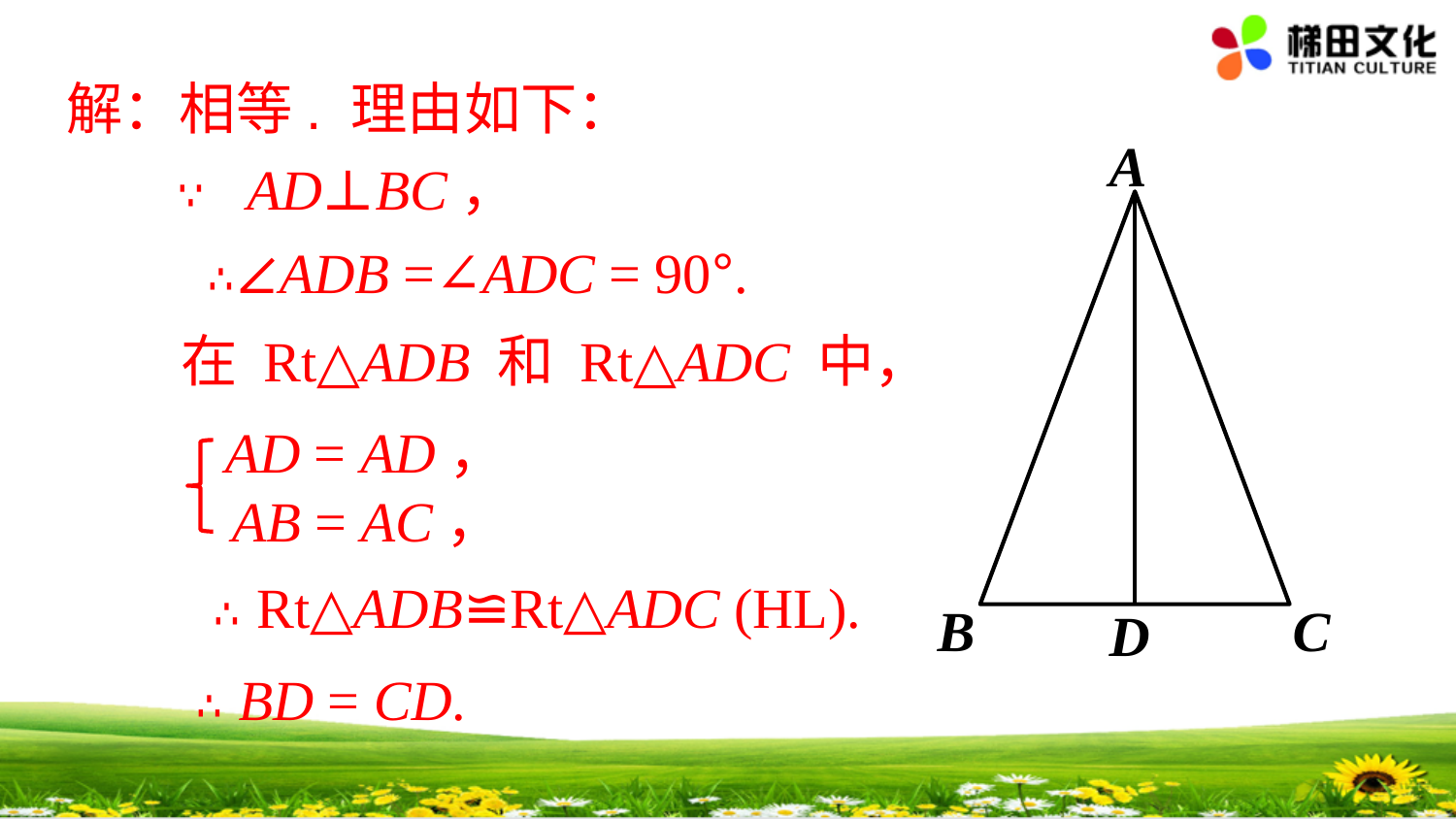

解：相等. 理由如下：
A

B
C
D
∵ AD⊥BC，
∴∠ADB =∠ADC = 90°.
在 Rt△ADB 和 Rt△ADC 中，
AD = AD，

AB = AC，
∴ Rt△ADB≌Rt△ADC (HL).
∴ BD = CD.